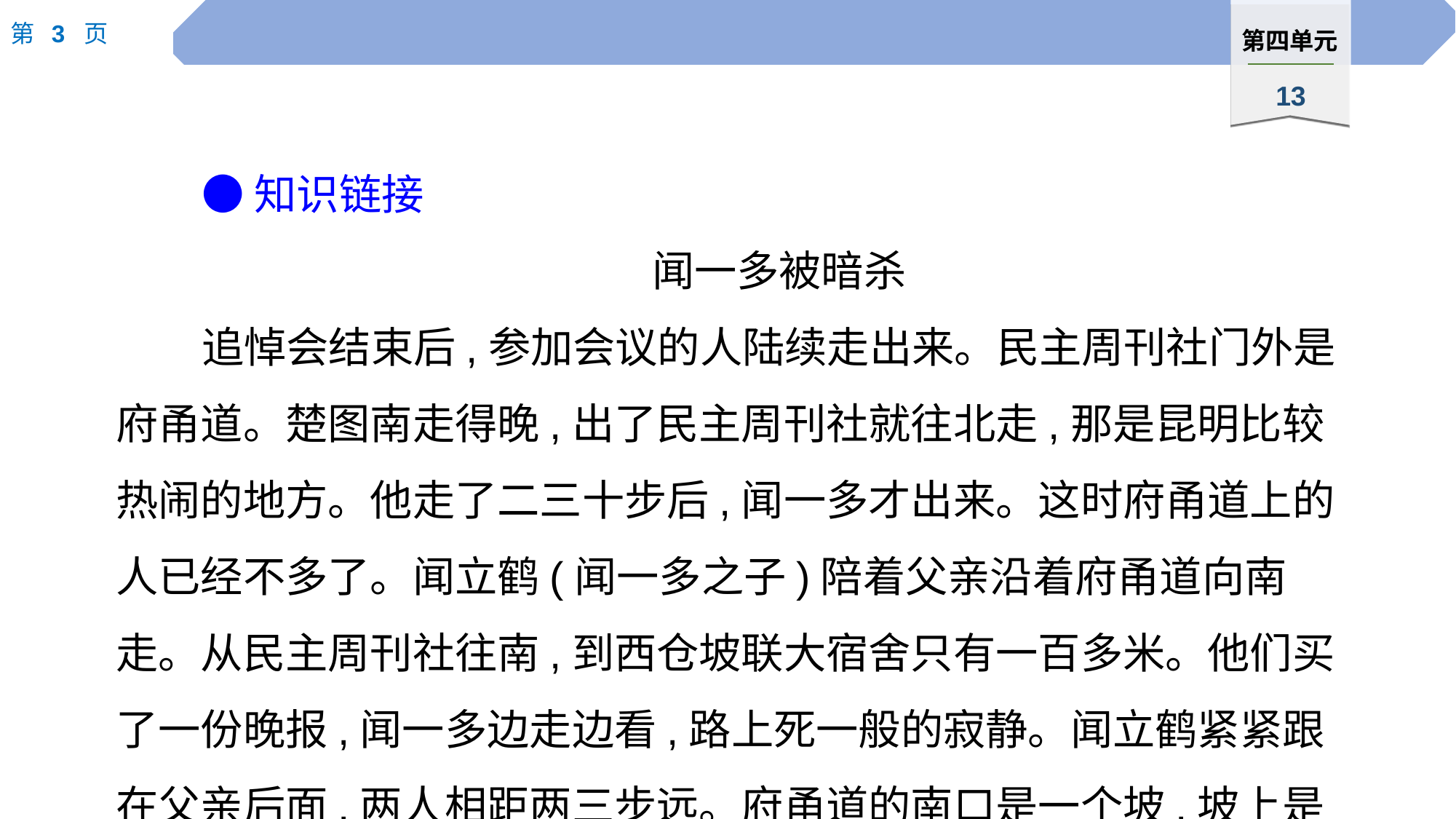

●知识链接
闻一多被暗杀
追悼会结束后,参加会议的人陆续走出来。民主周刊社门外是府甬道。楚图南走得晚,出了民主周刊社就往北走,那是昆明比较热闹的地方。他走了二三十步后,闻一多才出来。这时府甬道上的人已经不多了。闻立鹤(闻一多之子)陪着父亲沿着府甬道向南走。从民主周刊社往南,到西仓坡联大宿舍只有一百多米。他们买了一份晚报,闻一多边走边看,路上死一般的寂静。闻立鹤紧紧跟在父亲后面,两人相距两三步远。府甬道的南口是一个坡,坡上是云南省田粮